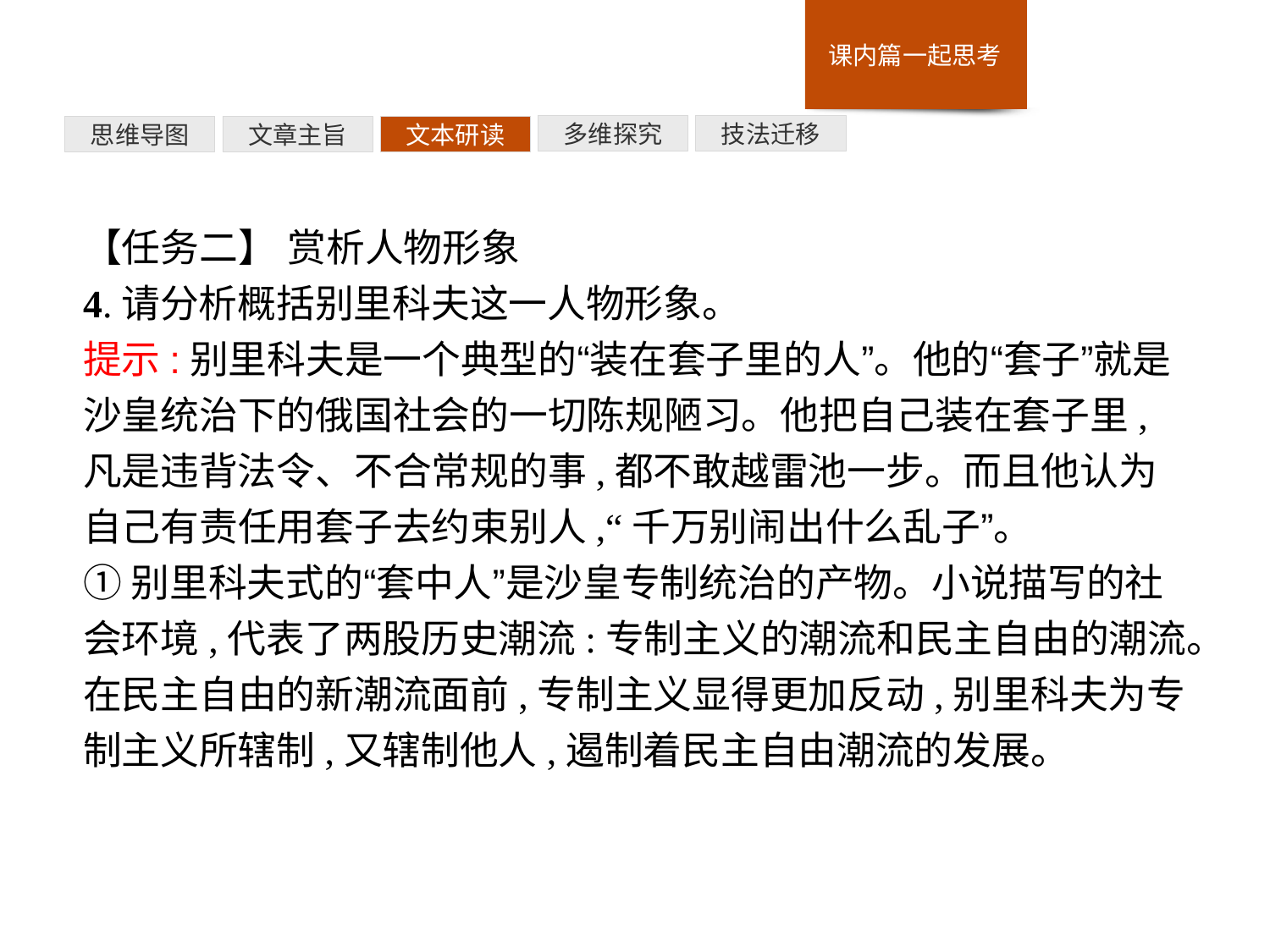

技法迁移
多维探究
文本研读
文章主旨
思维导图
【任务二】 赏析人物形象
4.请分析概括别里科夫这一人物形象。
提示:别里科夫是一个典型的“装在套子里的人”。他的“套子”就是沙皇统治下的俄国社会的一切陈规陋习。他把自己装在套子里,凡是违背法令、不合常规的事,都不敢越雷池一步。而且他认为自己有责任用套子去约束别人,“千万别闹出什么乱子”。
①别里科夫式的“套中人”是沙皇专制统治的产物。小说描写的社会环境,代表了两股历史潮流:专制主义的潮流和民主自由的潮流。在民主自由的新潮流面前,专制主义显得更加反动,别里科夫为专制主义所辖制,又辖制他人,遏制着民主自由潮流的发展。